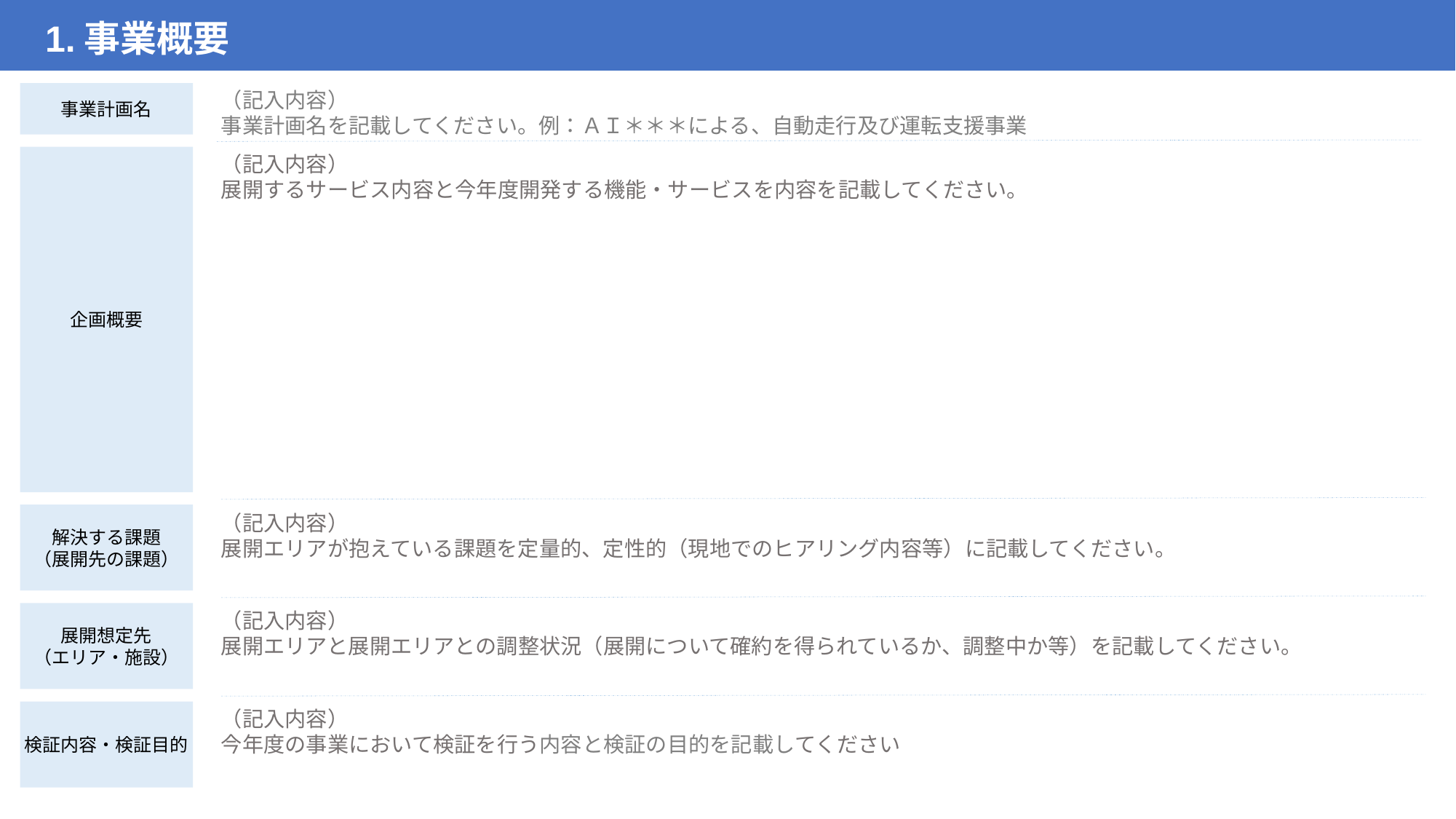

1.事業概要
（記入内容）
事業計画名を記載してください。例：ＡＩ＊＊＊による、自動走行及び運転支援事業
事業計画名
企画概要
（記入内容）
展開するサービス内容と今年度開発する機能・サービスを内容を記載してください。
解決する課題
（展開先の課題）
（記入内容）
展開エリアが抱えている課題を定量的、定性的（現地でのヒアリング内容等）に記載してください。
（記入内容）
展開エリアと展開エリアとの調整状況（展開について確約を得られているか、調整中か等）を記載してください。
展開想定先
（エリア・施設）
検証内容・検証目的
（記入内容）
今年度の事業において検証を行う内容と検証の目的を記載してください